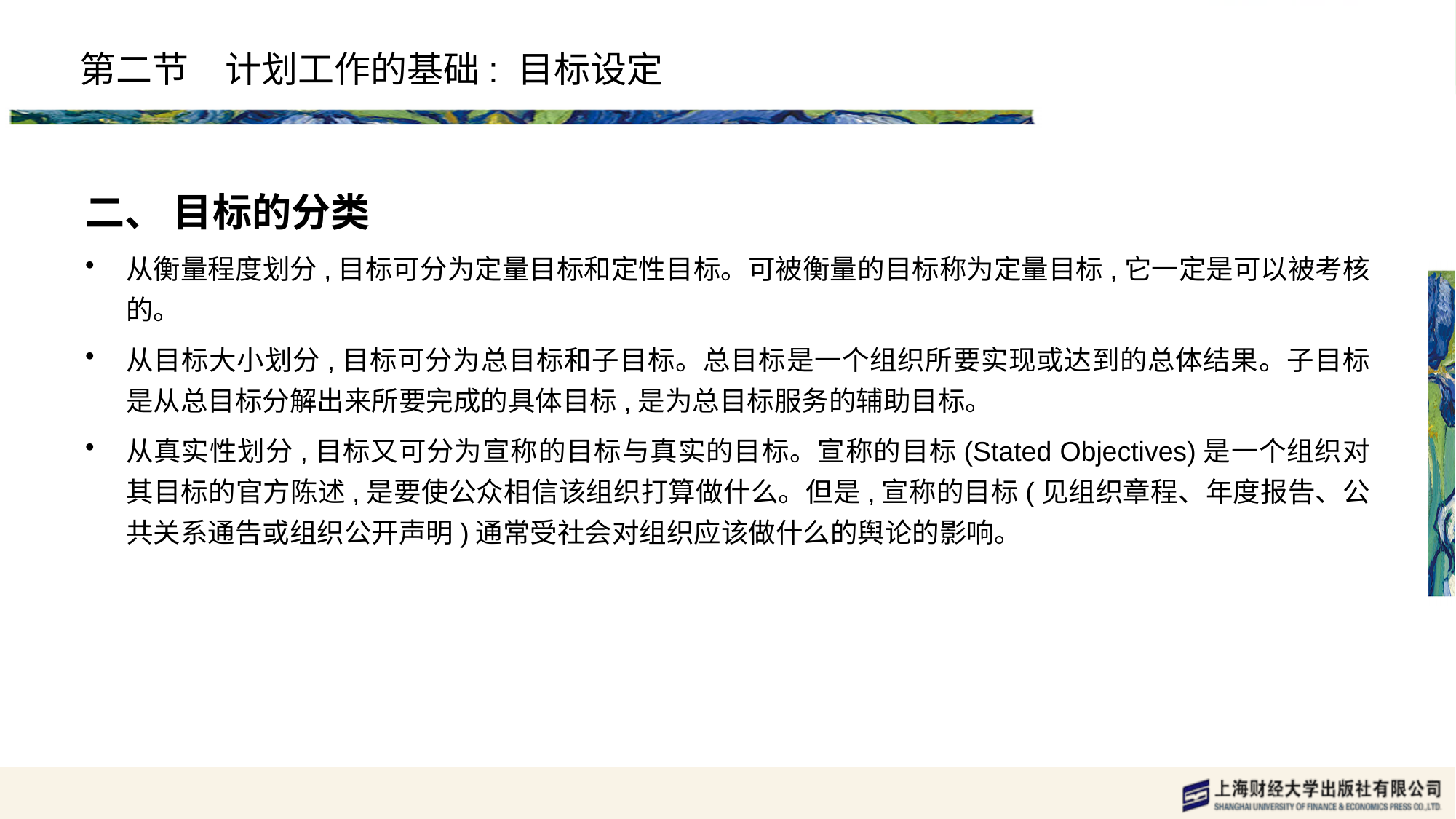

# 第二节　计划工作的基础: 目标设定
二、 目标的分类
从衡量程度划分,目标可分为定量目标和定性目标。可被衡量的目标称为定量目标,它一定是可以被考核的。
从目标大小划分,目标可分为总目标和子目标。总目标是一个组织所要实现或达到的总体结果。子目标是从总目标分解出来所要完成的具体目标,是为总目标服务的辅助目标。
从真实性划分,目标又可分为宣称的目标与真实的目标。宣称的目标(Stated Objectives)是一个组织对其目标的官方陈述,是要使公众相信该组织打算做什么。但是,宣称的目标(见组织章程、年度报告、公共关系通告或组织公开声明)通常受社会对组织应该做什么的舆论的影响。